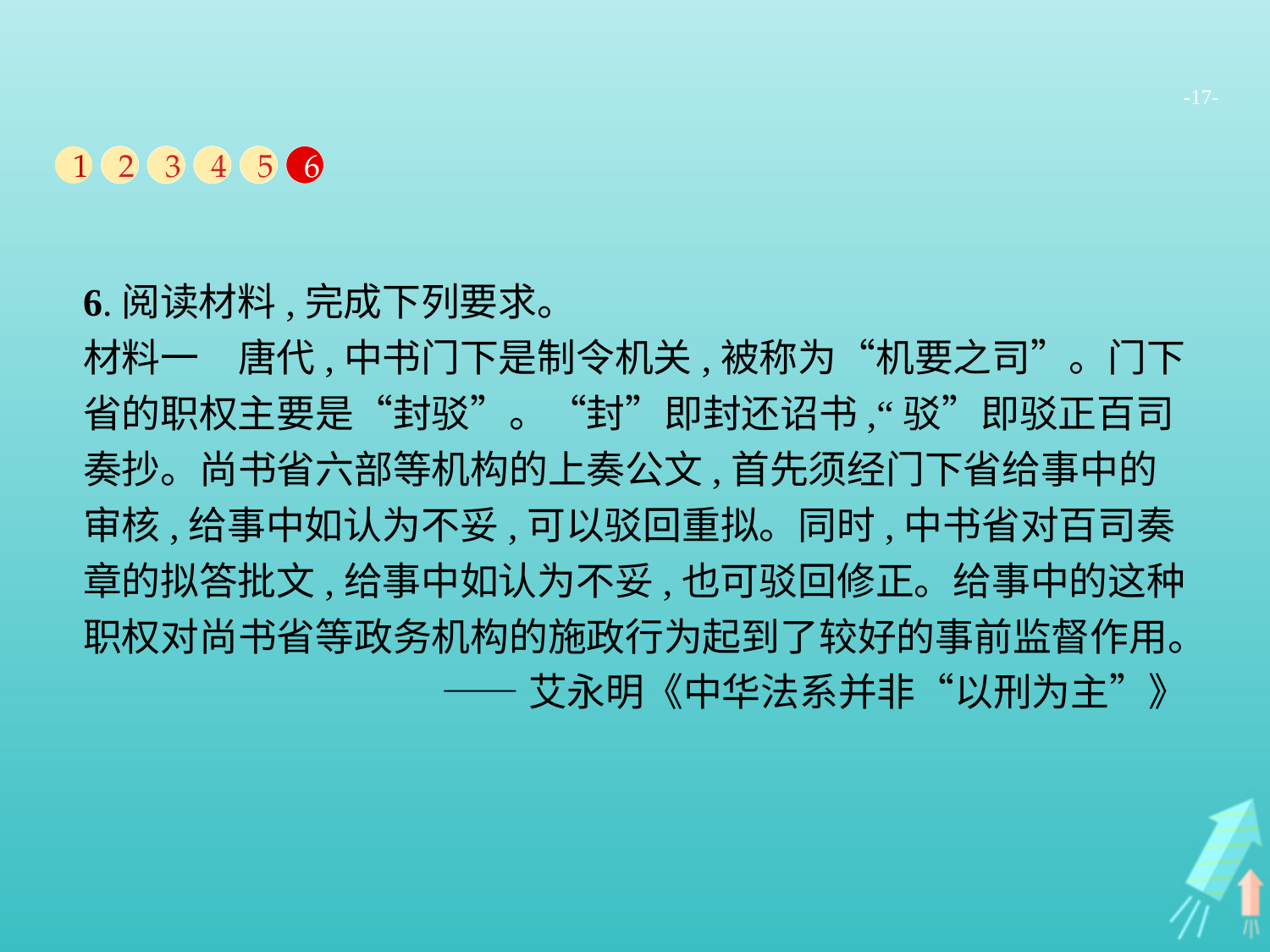

-17-
1
2
3
4
5
6
6.阅读材料,完成下列要求。
材料一　唐代,中书门下是制令机关,被称为“机要之司”。门下省的职权主要是“封驳”。“封”即封还诏书,“驳”即驳正百司奏抄。尚书省六部等机构的上奏公文,首先须经门下省给事中的审核,给事中如认为不妥,可以驳回重拟。同时,中书省对百司奏章的拟答批文,给事中如认为不妥,也可驳回修正。给事中的这种职权对尚书省等政务机构的施政行为起到了较好的事前监督作用。
——艾永明《中华法系并非“以刑为主”》